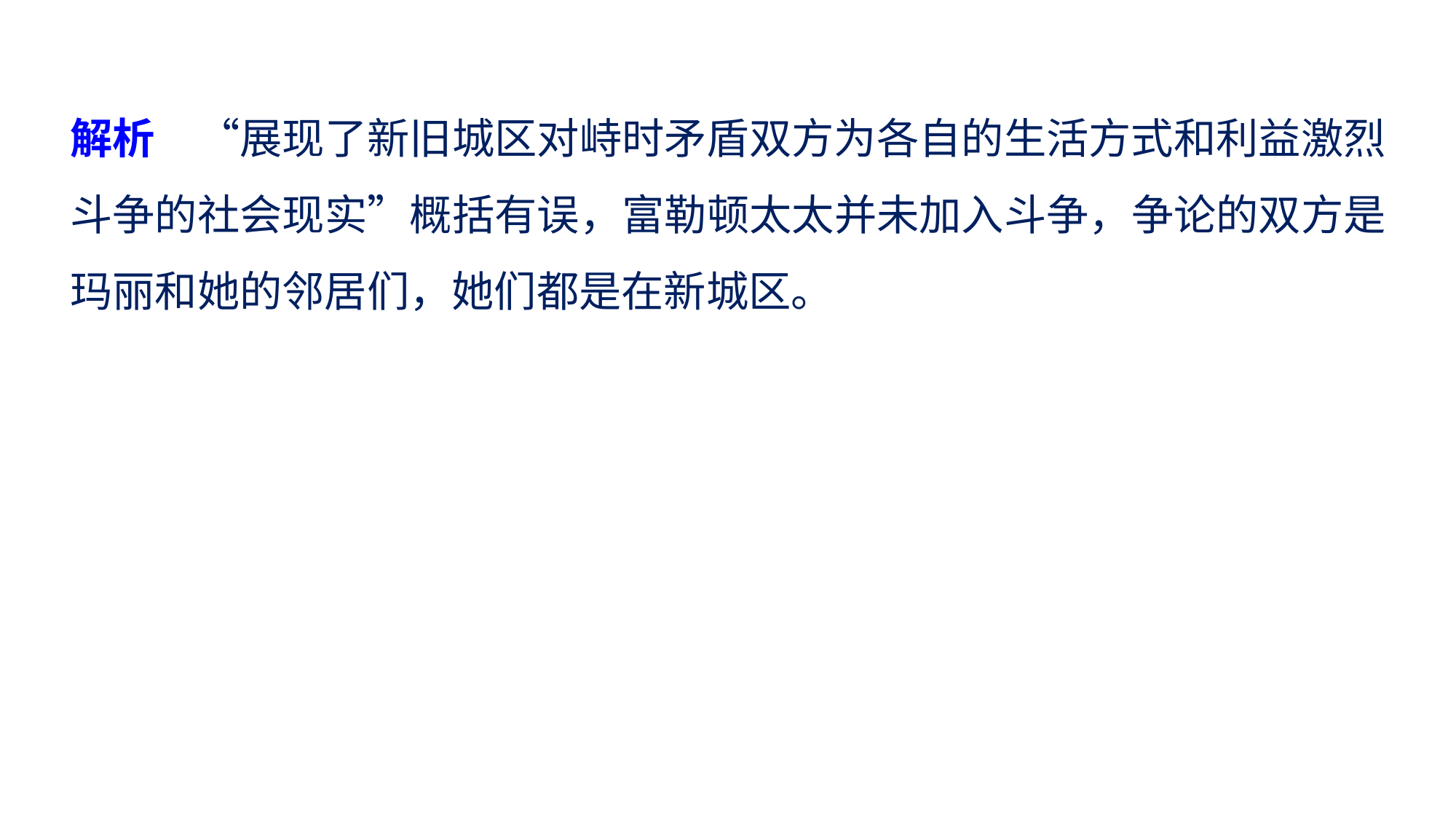

解析　“展现了新旧城区对峙时矛盾双方为各自的生活方式和利益激烈斗争的社会现实”概括有误，富勒顿太太并未加入斗争，争论的双方是玛丽和她的邻居们，她们都是在新城区。